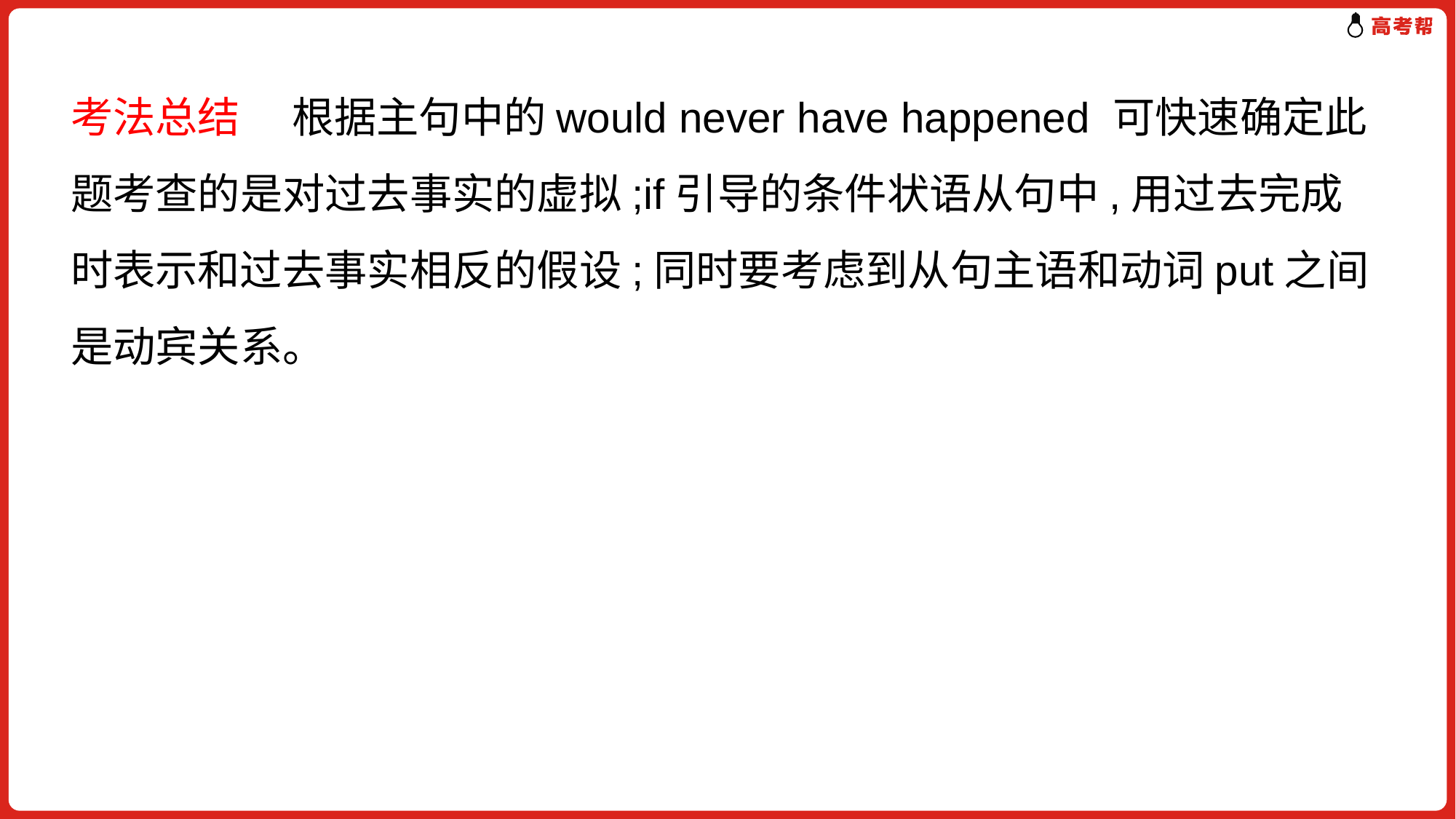

考法总结　 根据主句中的would never have happened 可快速确定此题考查的是对过去事实的虚拟;if引导的条件状语从句中,用过去完成时表示和过去事实相反的假设;同时要考虑到从句主语和动词put之间是动宾关系。